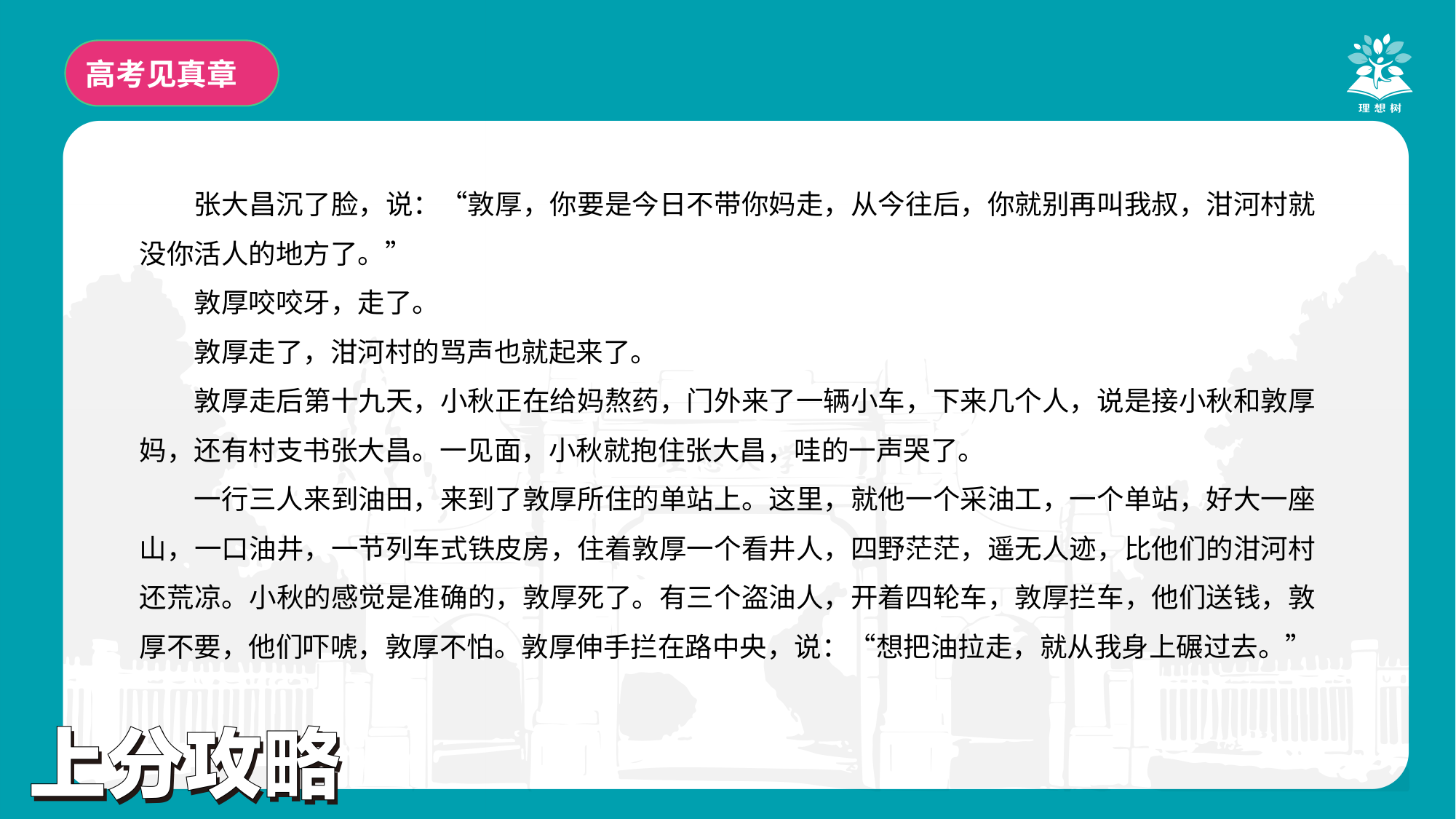

高考见真章
张大昌沉了脸，说：“敦厚，你要是今日不带你妈走，从今往后，你就别再叫我叔，泔河村就没你活人的地方了。”
敦厚咬咬牙，走了。
敦厚走了，泔河村的骂声也就起来了。
敦厚走后第十九天，小秋正在给妈熬药，门外来了一辆小车，下来几个人，说是接小秋和敦厚妈，还有村支书张大昌。一见面，小秋就抱住张大昌，哇的一声哭了。
一行三人来到油田，来到了敦厚所住的单站上。这里，就他一个采油工，一个单站，好大一座山，一口油井，一节列车式铁皮房，住着敦厚一个看井人，四野茫茫，遥无人迹，比他们的泔河村还荒凉。小秋的感觉是准确的，敦厚死了。有三个盗油人，开着四轮车，敦厚拦车，他们送钱，敦厚不要，他们吓唬，敦厚不怕。敦厚伸手拦在路中央，说：“想把油拉走，就从我身上碾过去。”